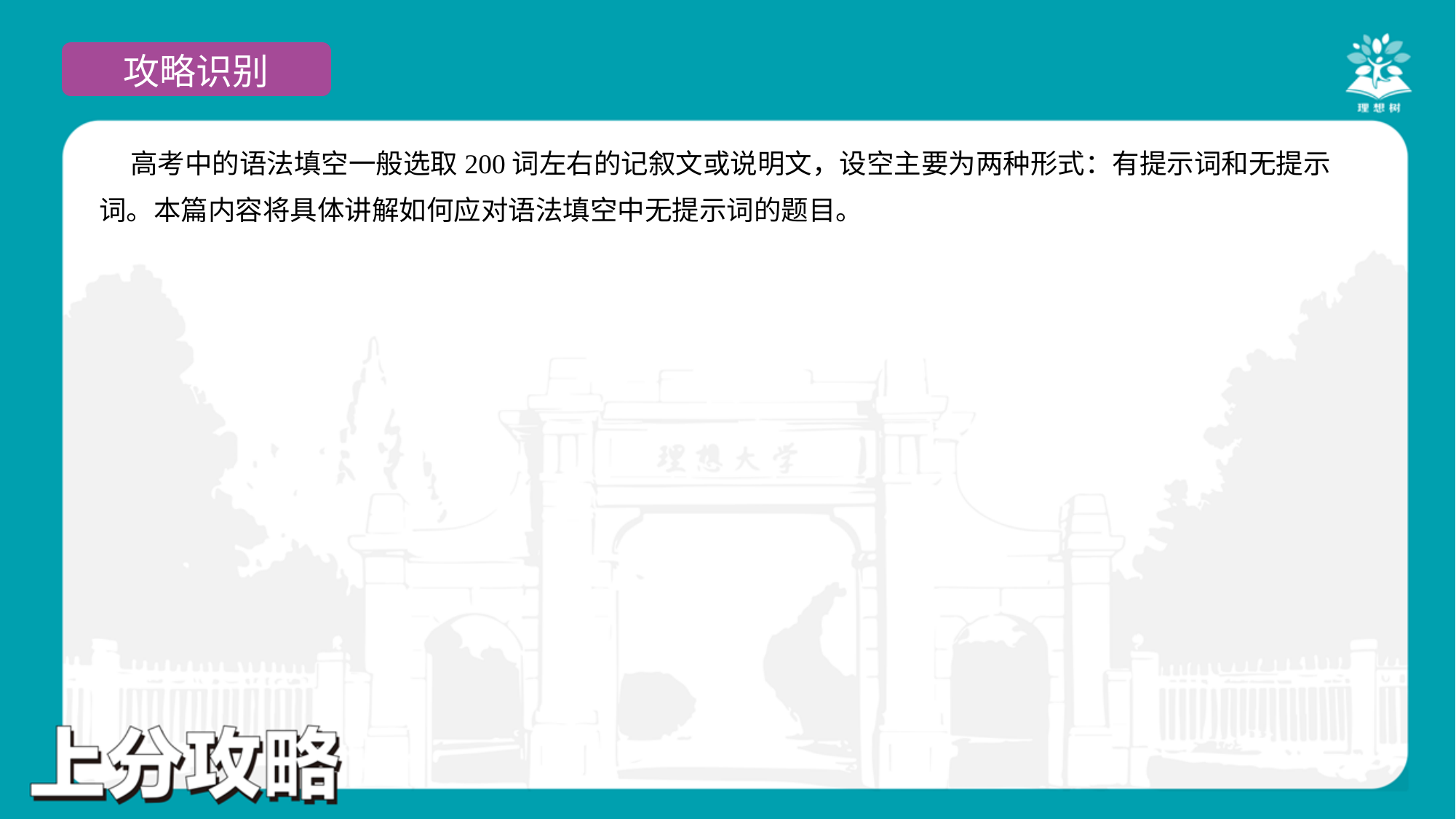

高考中的语法填空一般选取200词左右的记叙文或说明文，设空主要为两种形式：有提示词和无提示
词。本篇内容将具体讲解如何应对语法填空中无提示词的题目。